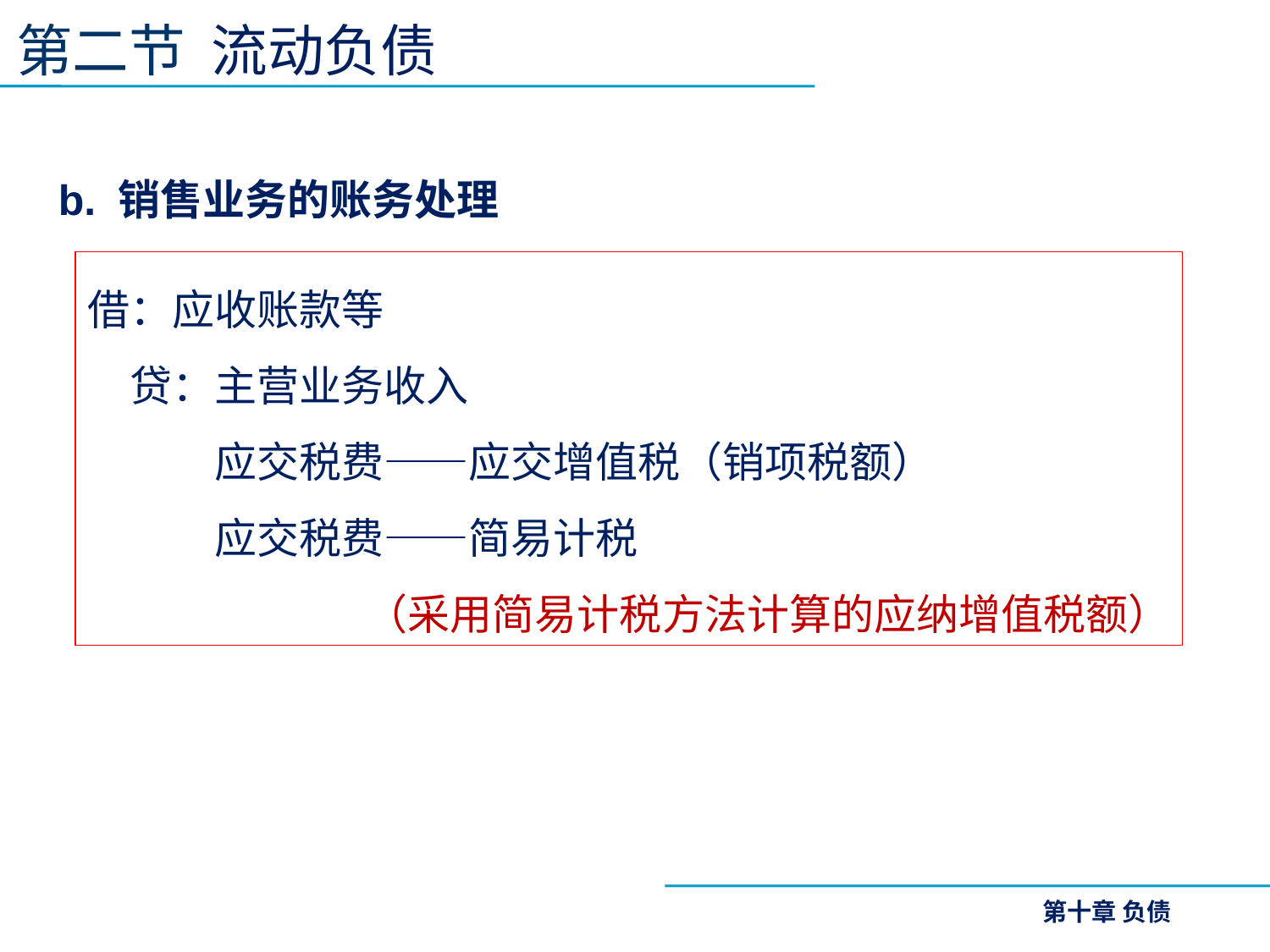

第二节  流动负债
b. 销售业务的账务处理

借：应收账款等
　贷：主营业务收入
　　　应交税费——应交增值税（销项税额）
　　　应交税费——简易计税
（采用简易计税方法计算的应纳增值税额）